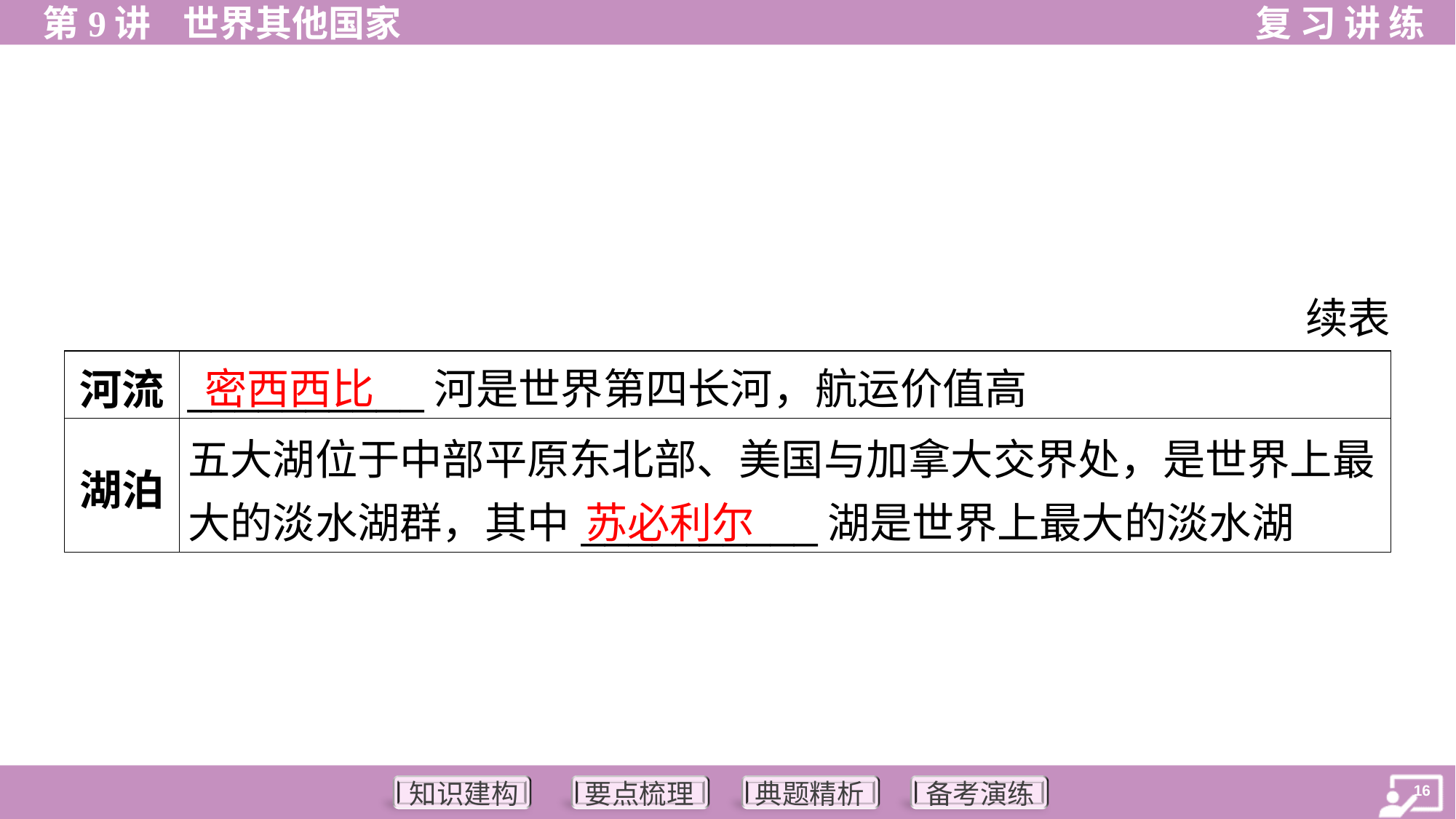

续表
密西西比
| 河流 | \_\_\_\_\_\_\_\_\_\_河是世界第四长河，航运价值高 |
| --- | --- |
| 湖泊 | 五大湖位于中部平原东北部、美国与加拿大交界处，是世界上最 大的淡水湖群，其中\_\_\_\_\_\_\_\_\_\_湖是世界上最大的淡水湖 |
苏必利尔